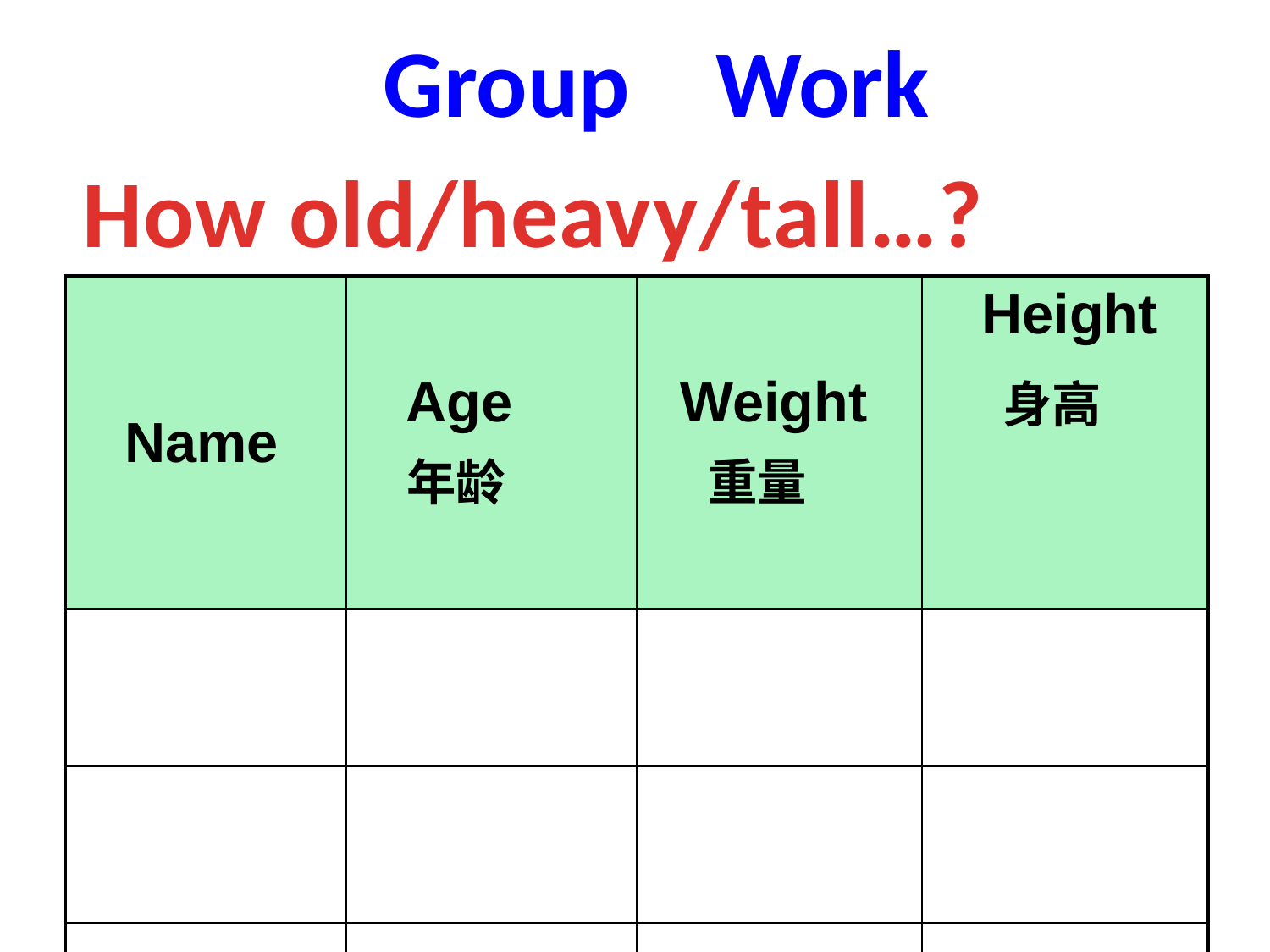

# Group    Work
How old/heavy/tall…?
| Name | Age 年龄 | Weight 重量 | Height 身高 |
| --- | --- | --- | --- |
|  |  |  |  |
|  |  |  |  |
|  |  |  |  |